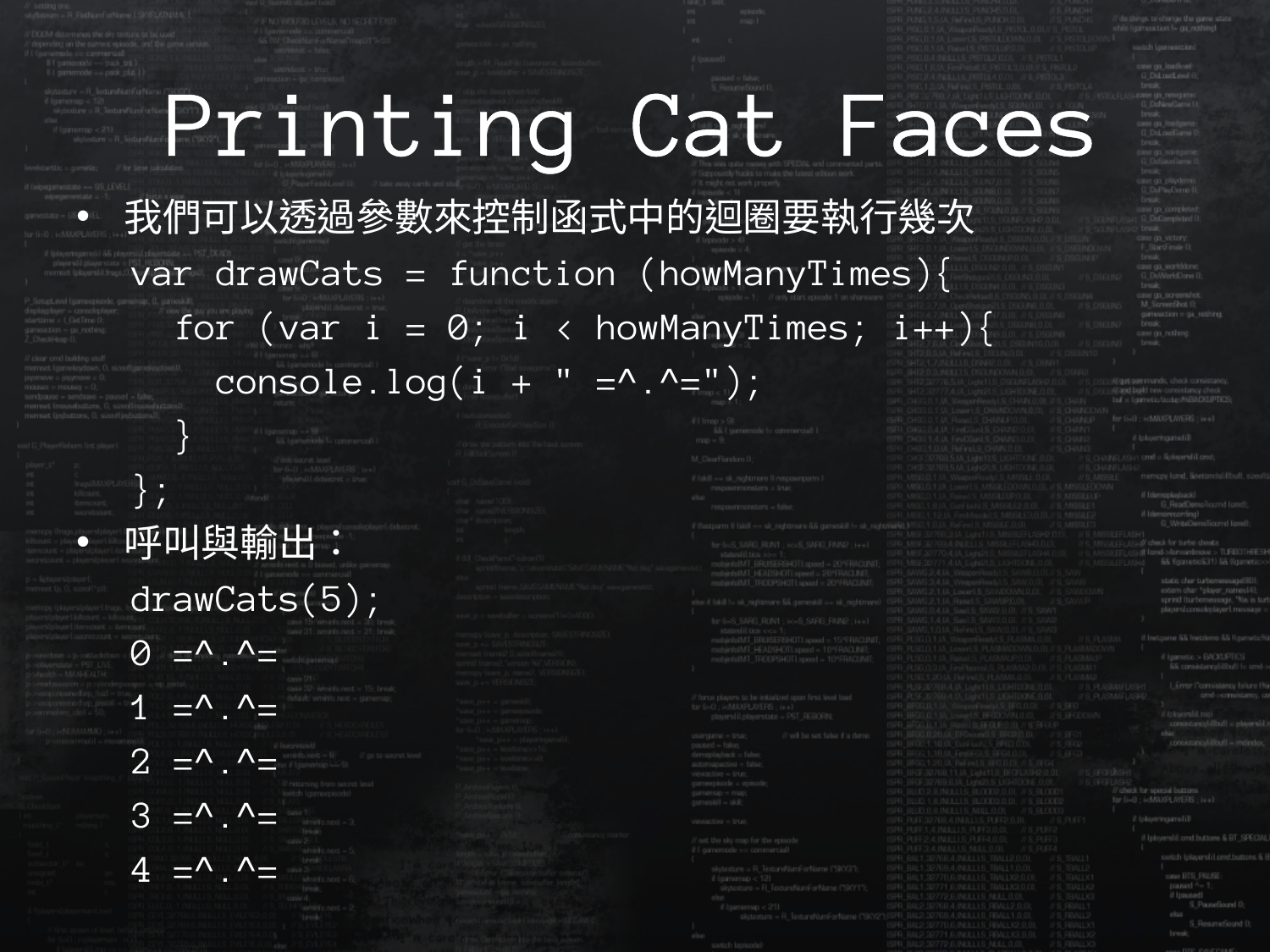

# Printing Cat Faces
我們可以透過參數來控制函式中的迴圈要執行幾次
var drawCats = function (howManyTimes){
  for (var i = 0; i < howManyTimes; i++){
    console.log(i + " =^.^=");
  }
};
呼叫與輸出：
drawCats(5);
0 =^.^=
1 =^.^=
2 =^.^=
3 =^.^=
4 =^.^=